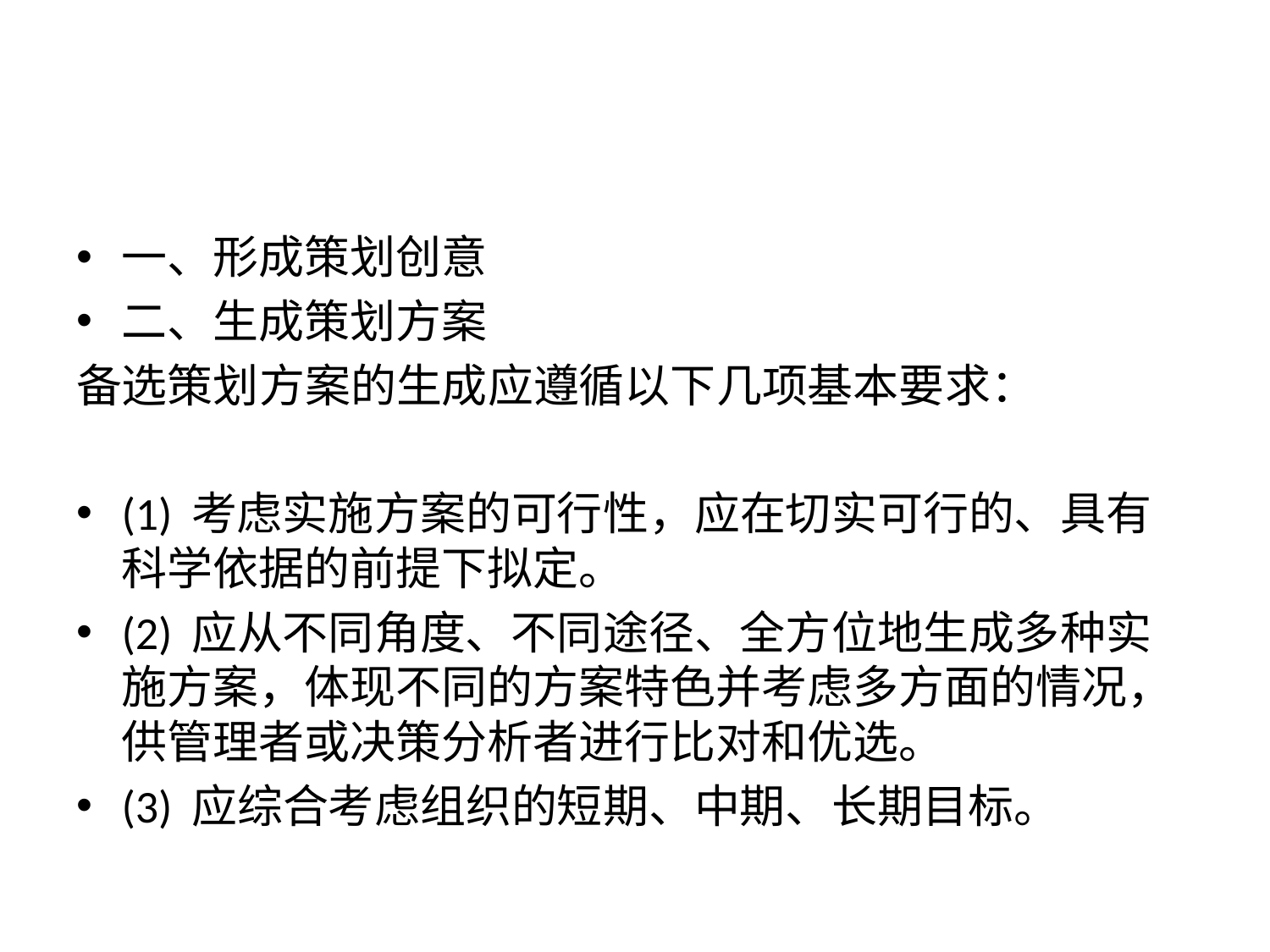

#
一、形成策划创意
二、生成策划方案
备选策划方案的生成应遵循以下几项基本要求：

(1) 考虑实施方案的可行性，应在切实可行的、具有科学依据的前提下拟定。
(2) 应从不同角度、不同途径、全方位地生成多种实施方案，体现不同的方案特色并考虑多方面的情况，供管理者或决策分析者进行比对和优选。
(3) 应综合考虑组织的短期、中期、长期目标。